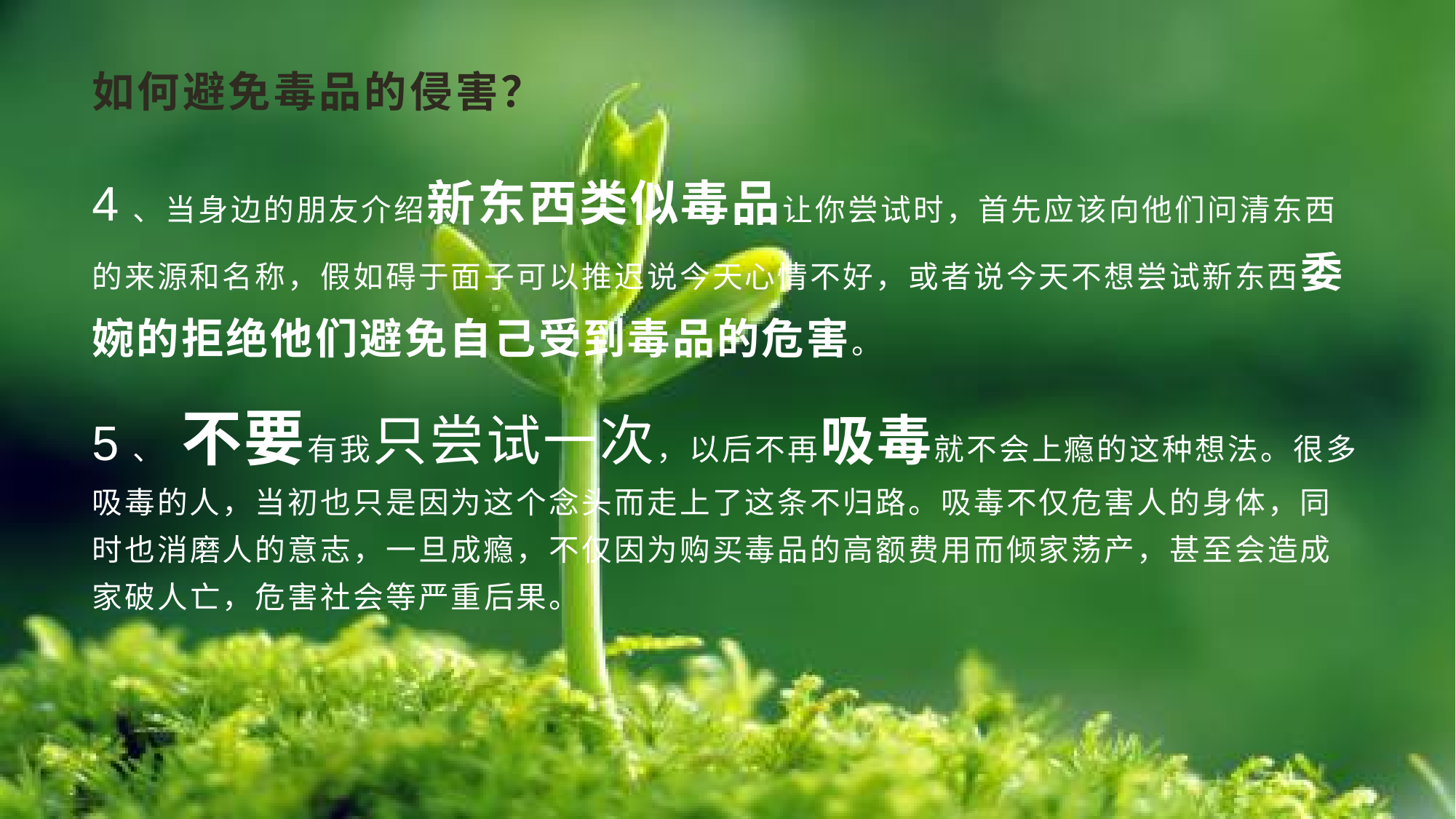

# 如何避免毒品的侵害？
4、当身边的朋友介绍新东西类似毒品让你尝试时，首先应该向他们问清东西的来源和名称，假如碍于面子可以推迟说今天心情不好，或者说今天不想尝试新东西委婉的拒绝他们避免自己受到毒品的危害。
5、 不要有我只尝试一次，以后不再吸毒就不会上瘾的这种想法。很多吸毒的人，当初也只是因为这个念头而走上了这条不归路。吸毒不仅危害人的身体，同时也消磨人的意志，一旦成瘾，不仅因为购买毒品的高额费用而倾家荡产，甚至会造成家破人亡，危害社会等严重后果。
40